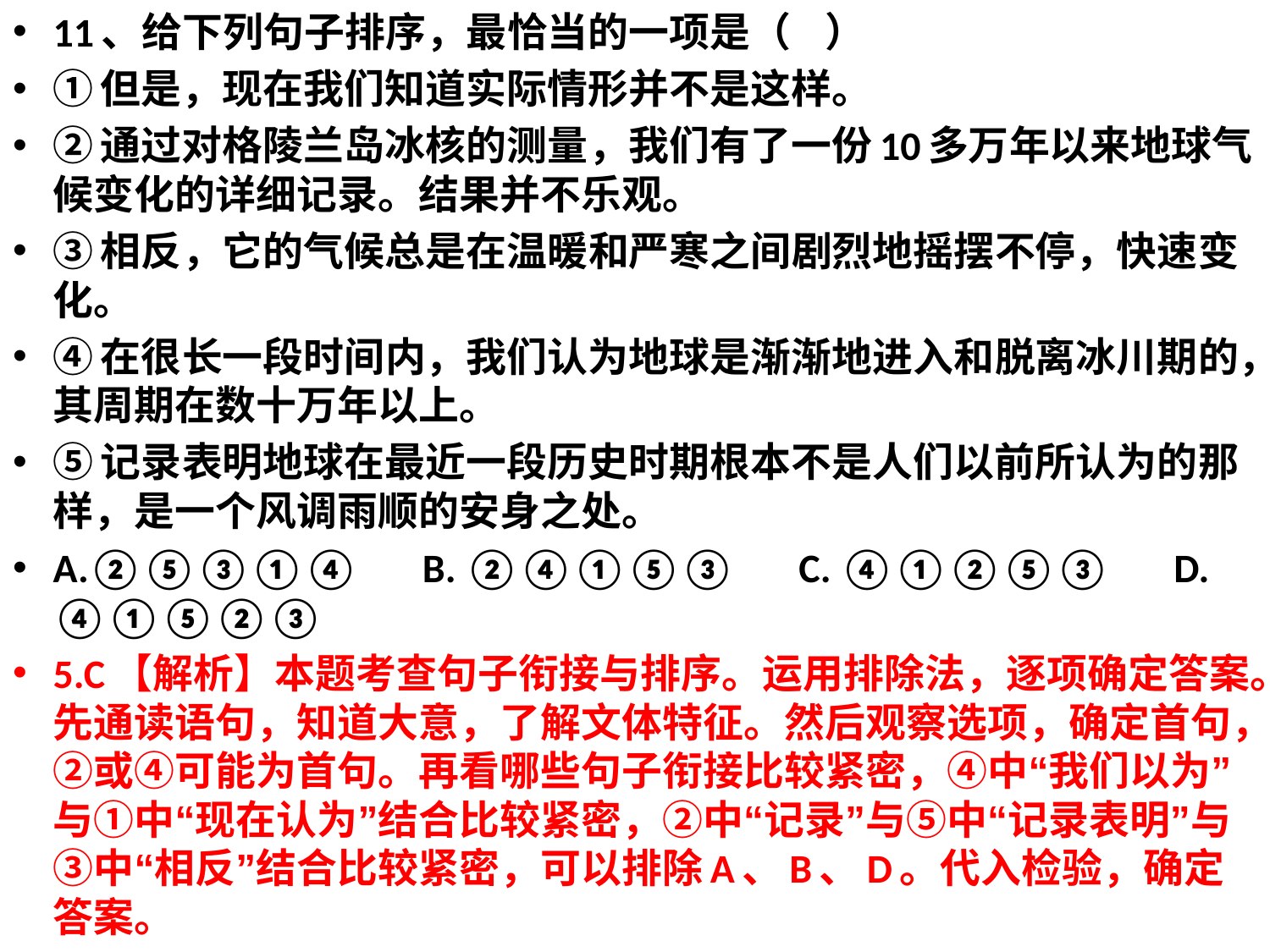

11、给下列句子排序，最恰当的一项是（   ）
①但是，现在我们知道实际情形并不是这样。
②通过对格陵兰岛冰核的测量，我们有了一份10多万年以来地球气候变化的详细记录。结果并不乐观。
③相反，它的气候总是在温暖和严寒之间剧烈地摇摆不停，快速变化。
④在很长一段时间内，我们认为地球是渐渐地进入和脱离冰川期的，其周期在数十万年以上。
⑤记录表明地球在最近一段历史时期根本不是人们以前所认为的那样，是一个风调雨顺的安身之处。
A.②⑤③①④       B. ②④①⑤③       C. ④①②⑤③       D. ④①⑤②③
5.C【解析】本题考查句子衔接与排序。运用排除法，逐项确定答案。先通读语句，知道大意，了解文体特征。然后观察选项，确定首句，②或④可能为首句。再看哪些句子衔接比较紧密，④中“我们以为”与①中“现在认为”结合比较紧密，②中“记录”与⑤中“记录表明”与③中“相反”结合比较紧密，可以排除A、B、D。代入检验，确定答案。

#